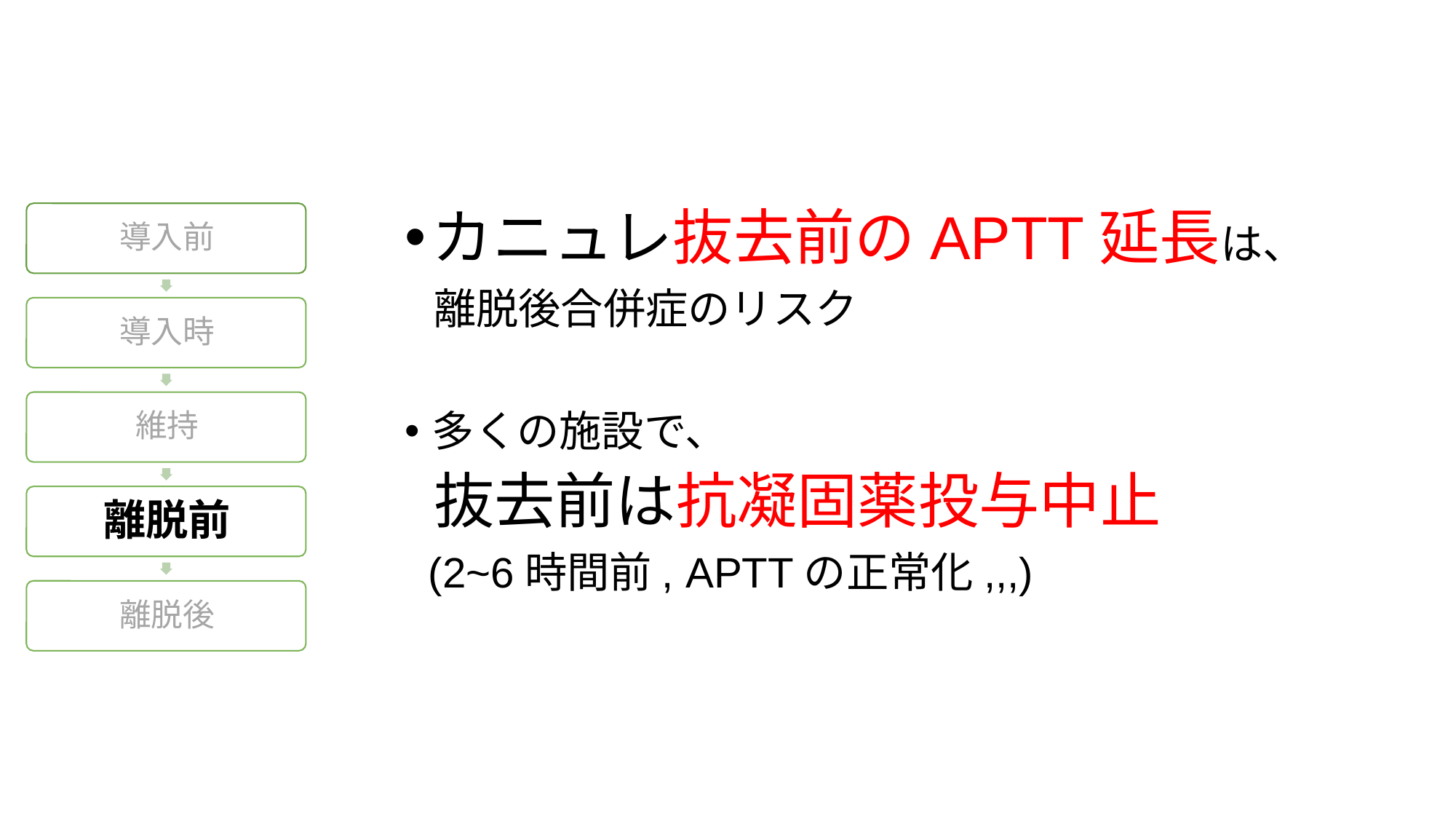

#
導入前
導入時
維持
離脱前
離脱後
カニュレ抜去前のAPTT延長は、
  離脱後合併症のリスク

多くの施設で、
  抜去前は抗凝固薬投与中止
  (2~6時間前, APTTの正常化,,,)